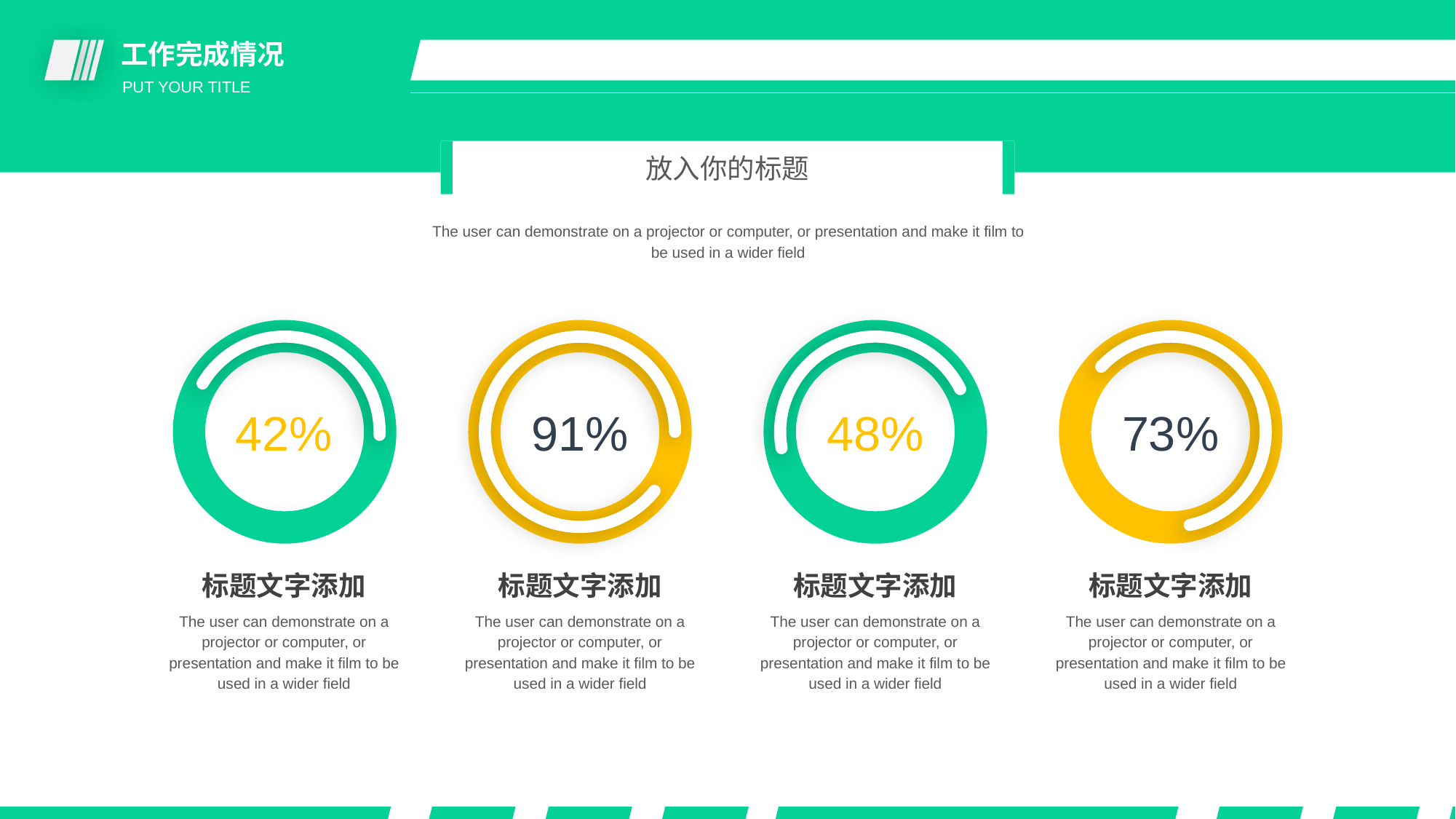

工作完成情况

PUT YOUR TITLE
放入你的标题

The user can demonstrate on a projector or computer, or presentation and make it film to be used in a wider field

42%

91%

48%

73%
标题文字添加
The user can demonstrate on a projector or computer, or presentation and make it film to be used in a wider field
标题文字添加
The user can demonstrate on a projector or computer, or presentation and make it film to be used in a wider field
标题文字添加
The user can demonstrate on a projector or computer, or presentation and make it film to be used in a wider field
标题文字添加
The user can demonstrate on a projector or computer, or presentation and make it film to be used in a wider field